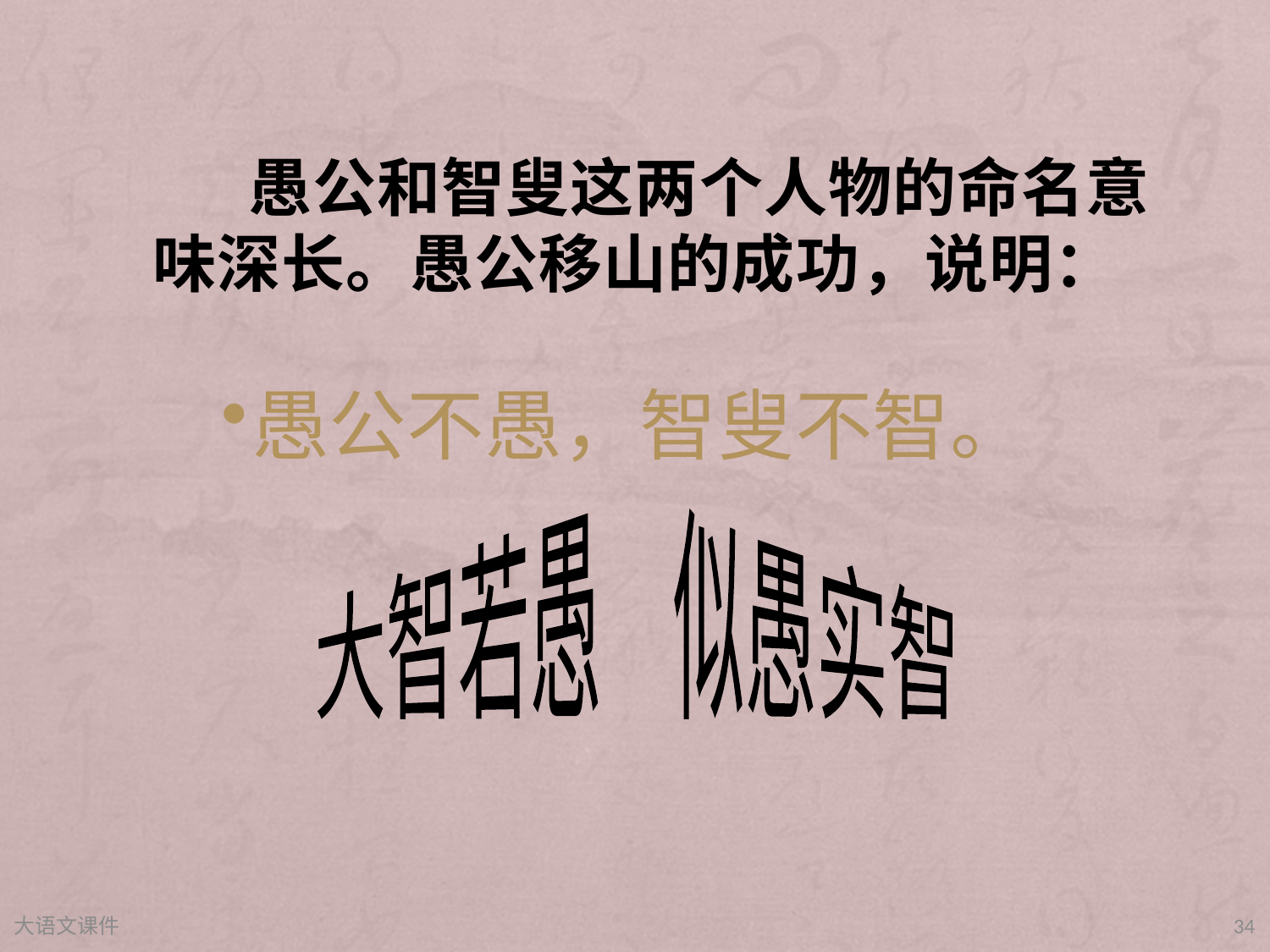

# 愚公和智叟这两个人物的命名意味深长。愚公移山的成功，说明：
愚公不愚，智叟不智。
大智若愚　似愚实智
大语文课件
34